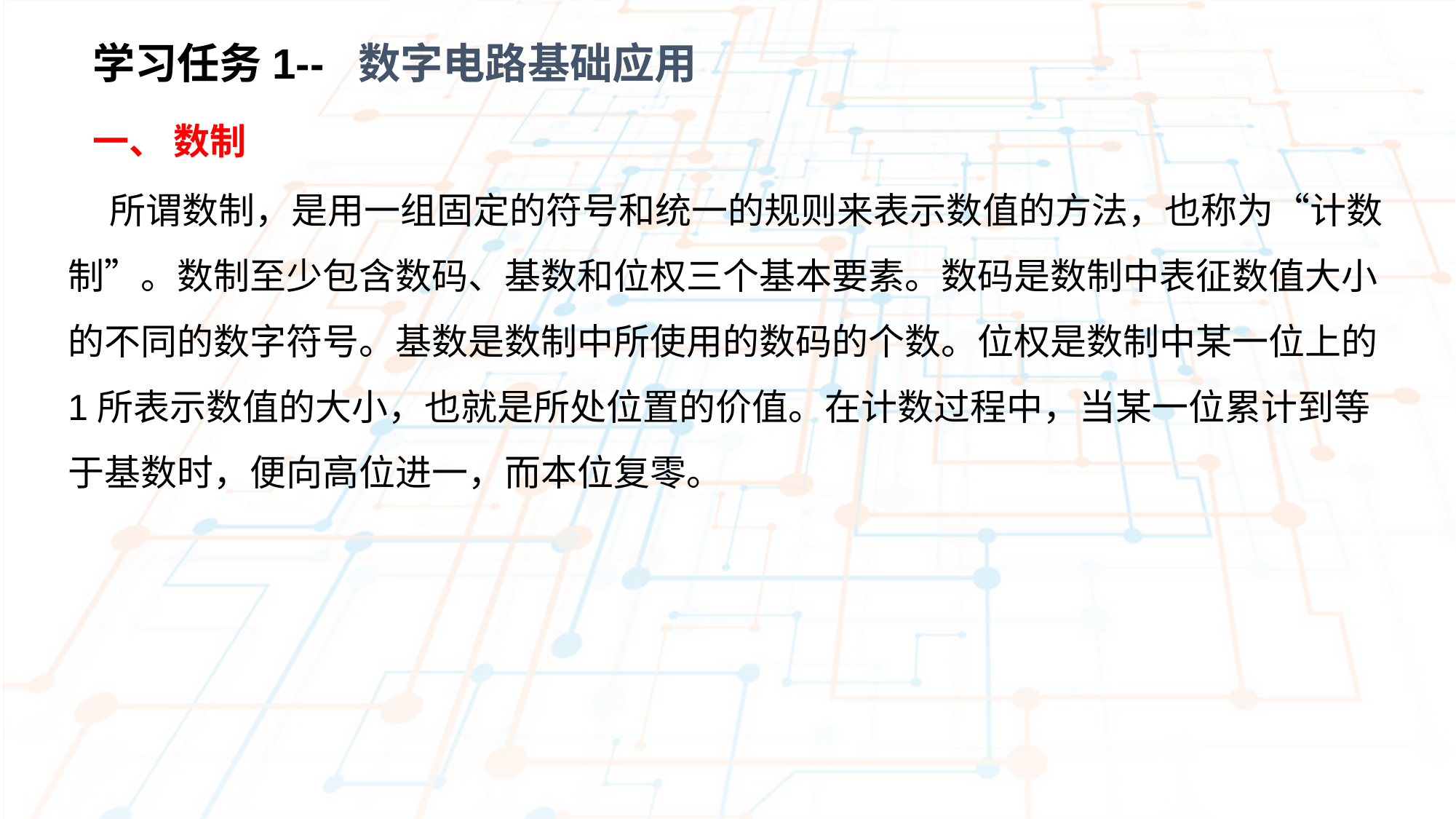

学习任务1--  数字电路基础应用
一、 数制
    所谓数制，是用一组固定的符号和统一的规则来表示数值的方法，也称为“计数制”。数制至少包含数码、基数和位权三个基本要素。数码是数制中表征数值大小的不同的数字符号。基数是数制中所使用的数码的个数。位权是数制中某一位上的1所表示数值的大小，也就是所处位置的价值。在计数过程中，当某一位累计到等于基数时，便向高位进一，而本位复零。